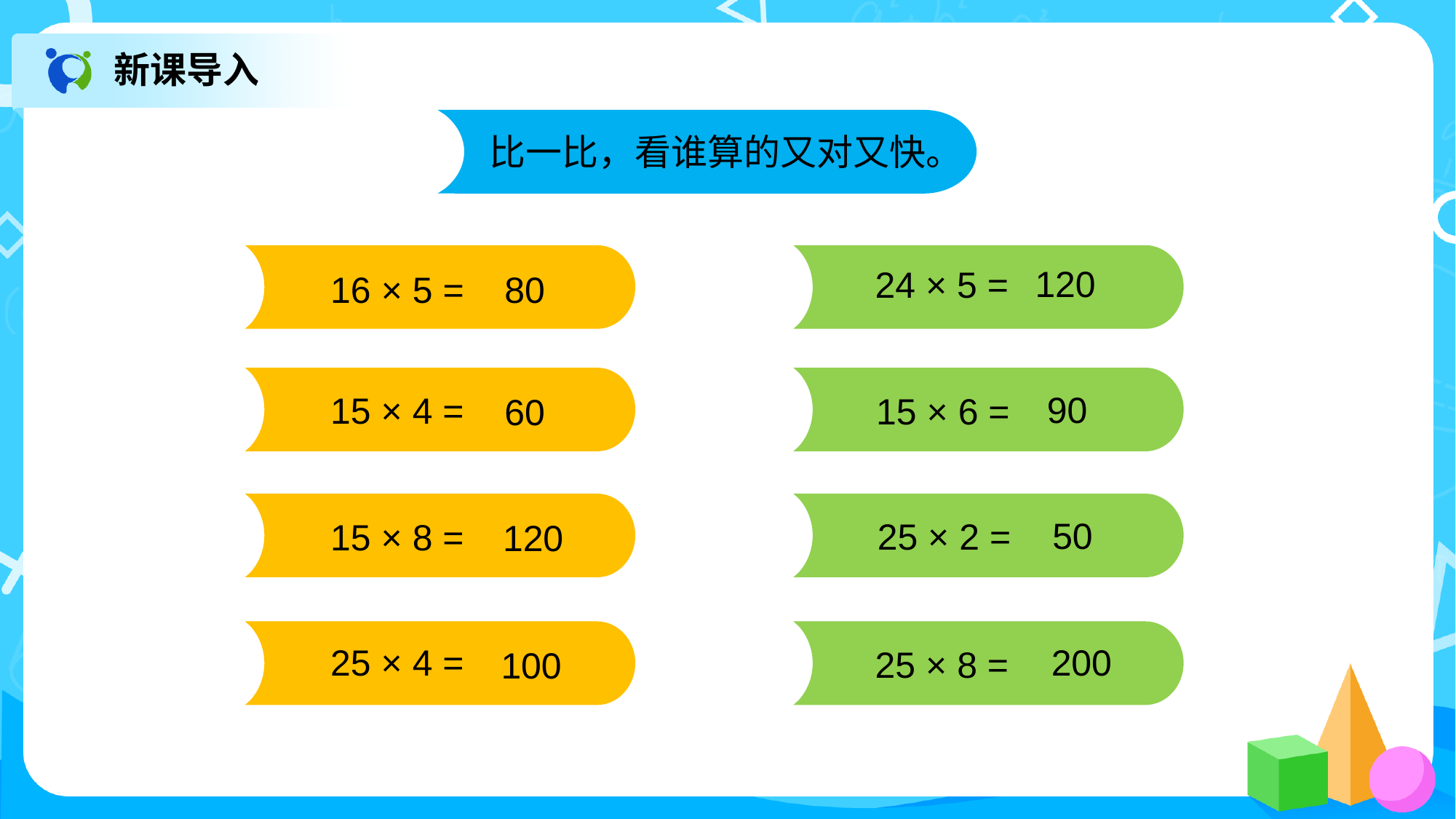

新课导入

比一比，看谁算的又对又快。

120
24 × 5 =
80
16 × 5 =

90
15 × 4 =
15 × 6 =
60

50
25 × 2 =
15 × 8 =
120
25 × 8 =

200
25 × 4 =
100